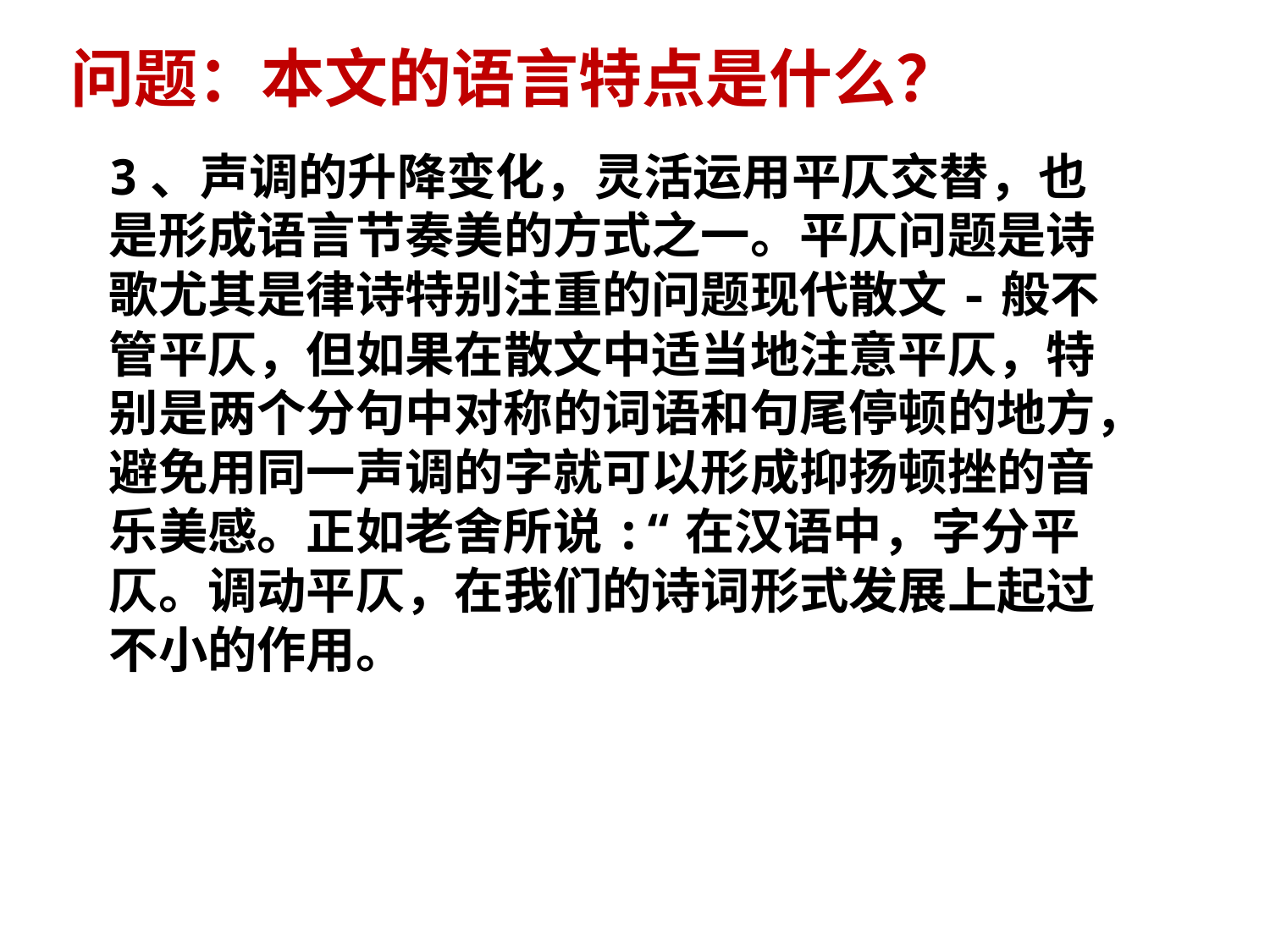

问题：本文的语言特点是什么？
3、声调的升降变化，灵活运用平仄交替，也是形成语言节奏美的方式之一。平仄问题是诗歌尤其是律诗特别注重的问题现代散文-般不管平仄，但如果在散文中适当地注意平仄，特别是两个分句中对称的词语和句尾停顿的地方，避免用同一声调的字就可以形成抑扬顿挫的音乐美感。正如老舍所说:“在汉语中，字分平仄。调动平仄，在我们的诗词形式发展上起过不小的作用。